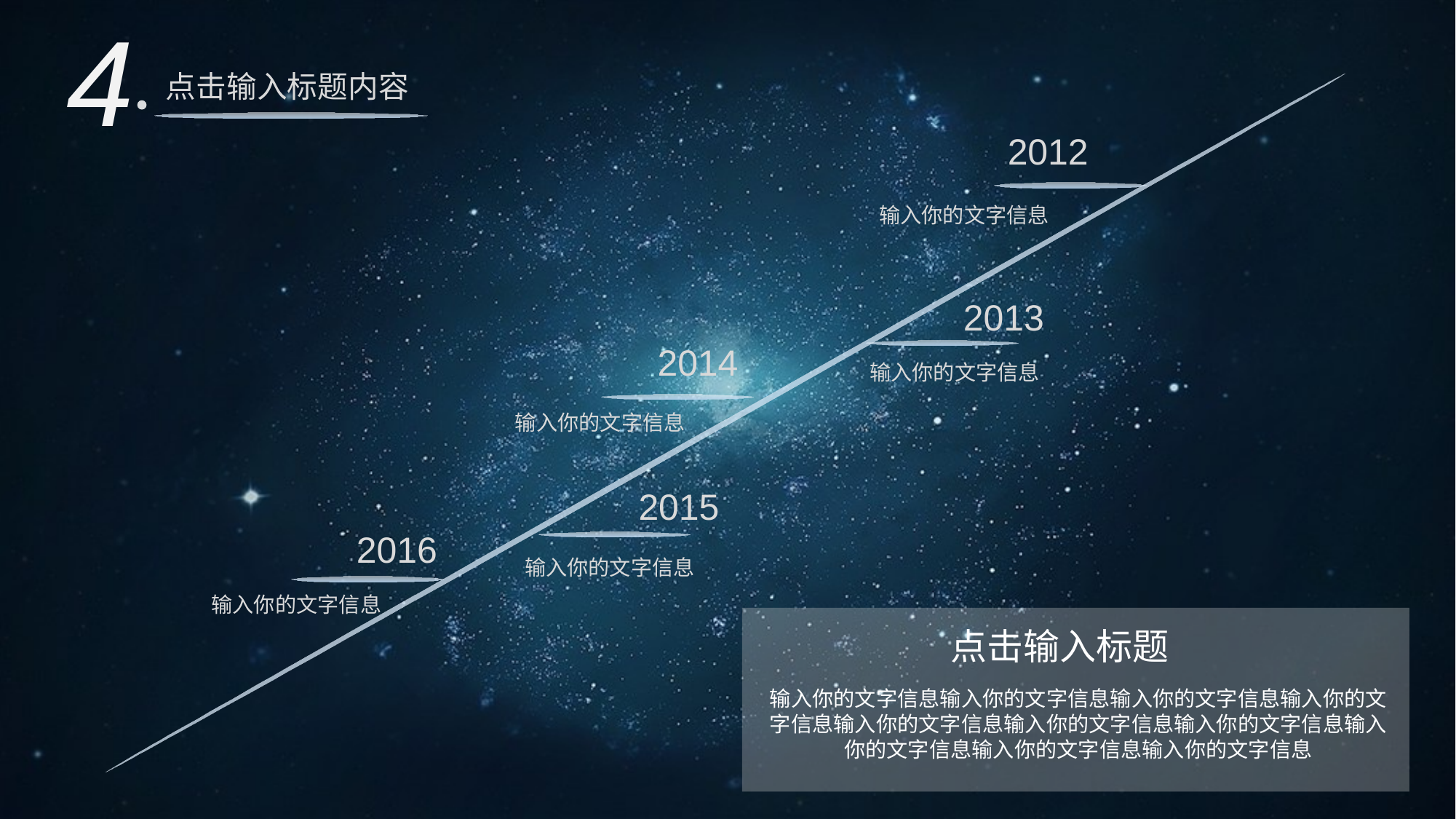

4
点击输入标题内容

2012

输入你的文字信息
2013
2014

输入你的文字信息

输入你的文字信息

2015
2016

输入你的文字信息

输入你的文字信息

点击输入标题
输入你的文字信息输入你的文字信息输入你的文字信息输入你的文字信息输入你的文字信息输入你的文字信息输入你的文字信息输入你的文字信息输入你的文字信息输入你的文字信息